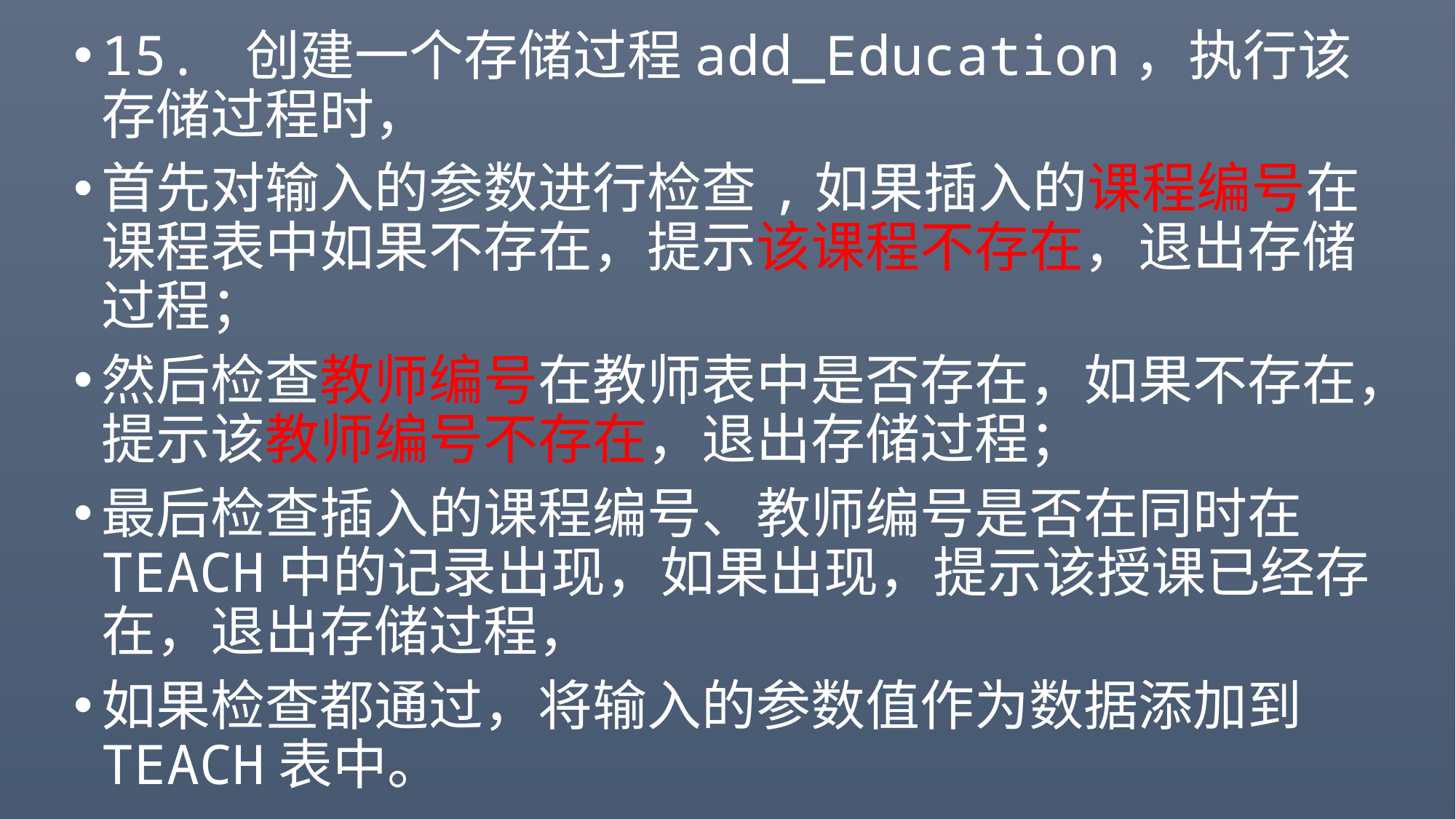

#
15. 创建一个存储过程add_Education，执行该存储过程时，
首先对输入的参数进行检查,如果插入的课程编号在课程表中如果不存在，提示该课程不存在，退出存储过程；
然后检查教师编号在教师表中是否存在，如果不存在，提示该教师编号不存在，退出存储过程；
最后检查插入的课程编号、教师编号是否在同时在TEACH中的记录出现，如果出现，提示该授课已经存在，退出存储过程，
如果检查都通过，将输入的参数值作为数据添加到TEACH表中。